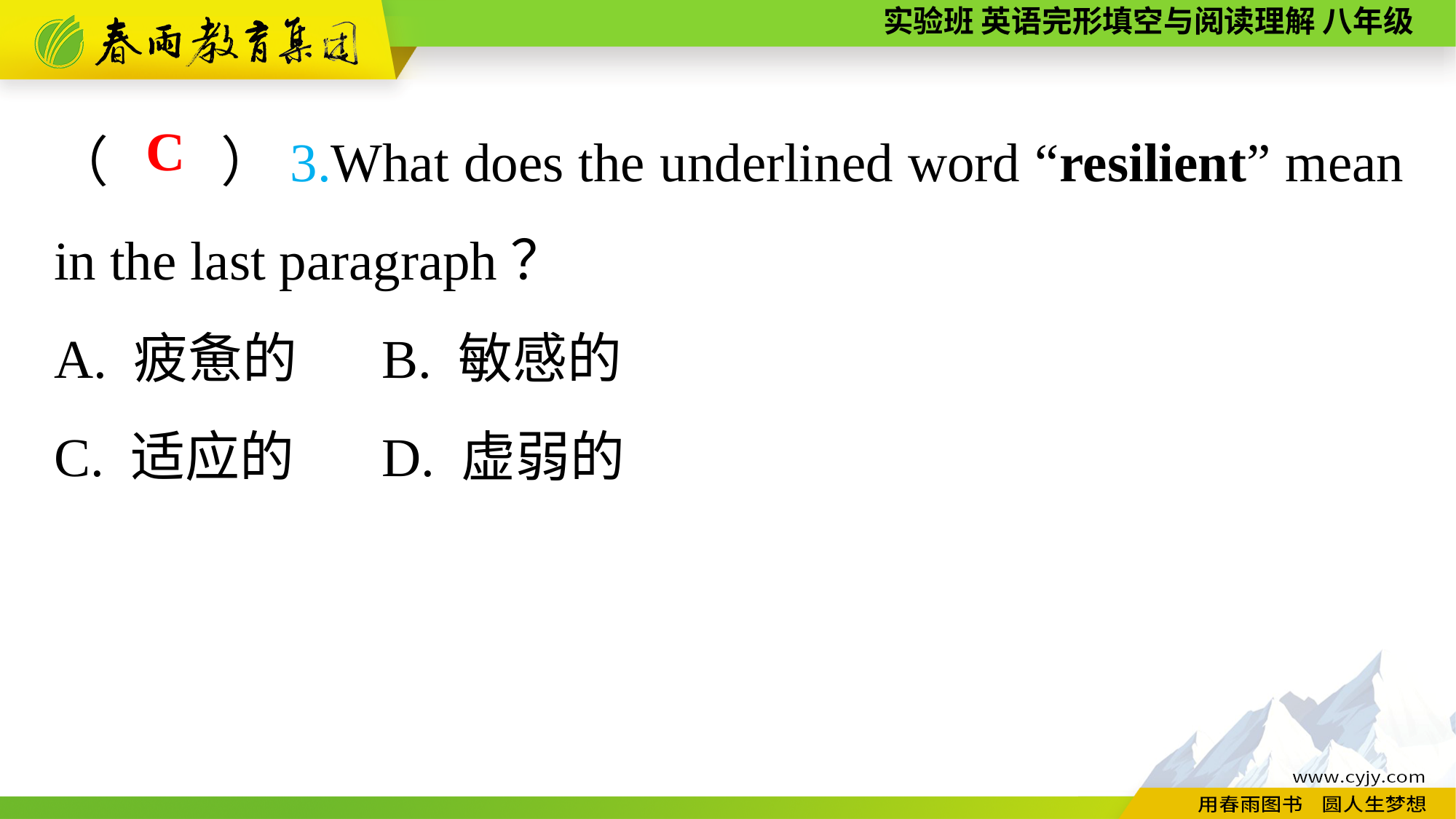

（　　）3.What does the underlined word “resilient” mean in the last paragraph？
A. 疲惫的	B. 敏感的
C. 适应的	D. 虚弱的
C